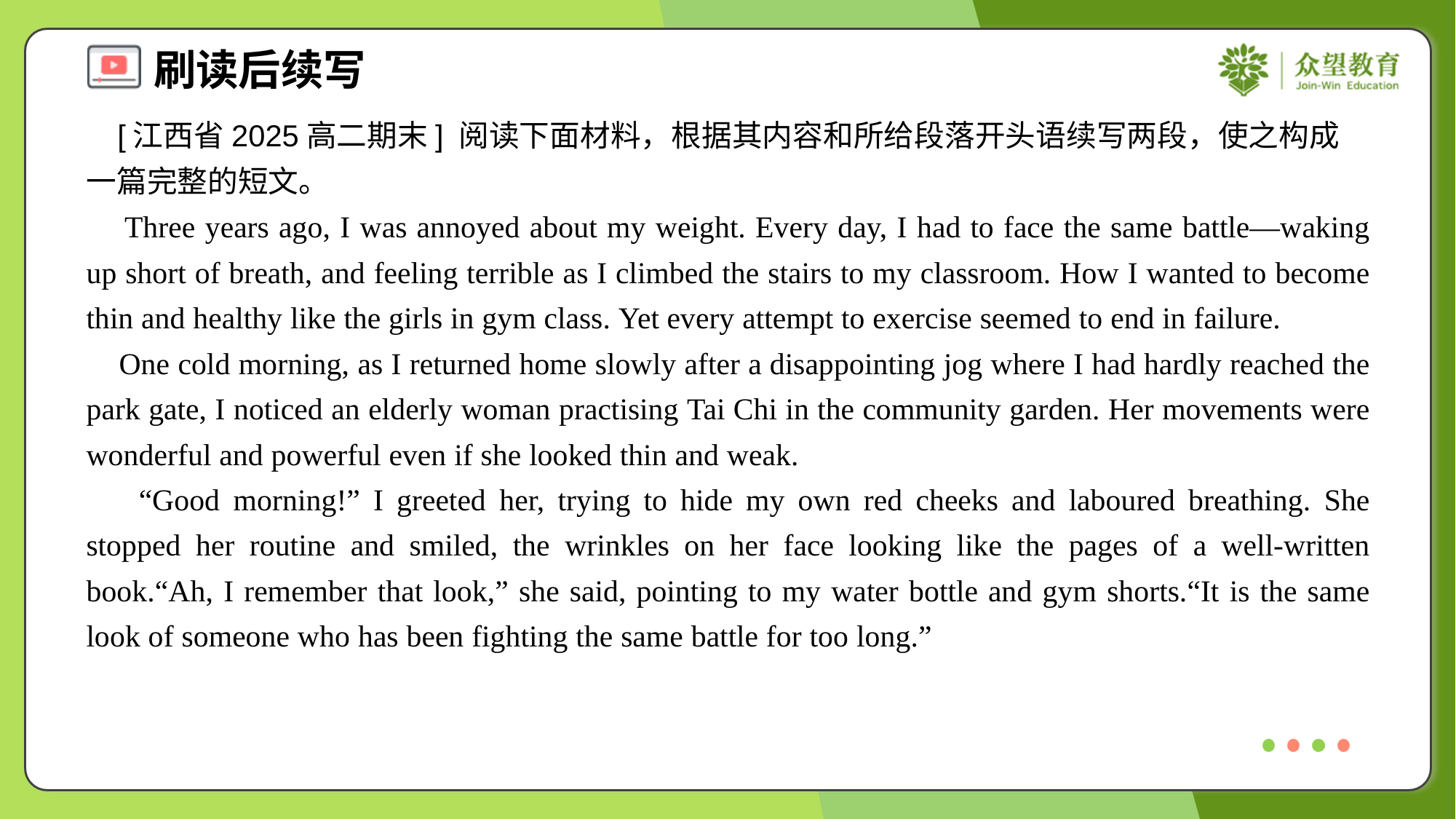

[江西省2025高二期末] 阅读下面材料，根据其内容和所给段落开头语续写两段，使之构成一篇完整的短文。
    Three years ago, I was annoyed about my weight. Every day, I had to face the same battle—waking up short of breath, and feeling terrible as I climbed the stairs to my classroom. How I wanted to become thin and healthy like the girls in gym class. Yet every attempt to exercise seemed to end in failure.
    One cold morning, as I returned home slowly after a disappointing jog where I had hardly reached the park gate, I noticed an elderly woman practising Tai Chi in the community garden. Her movements were wonderful and powerful even if she looked thin and weak.
    “Good morning!” I greeted her, trying to hide my own red cheeks and laboured breathing. She stopped her routine and smiled, the wrinkles on her face looking like the pages of a well-written book.“Ah, I remember that look,” she said, pointing to my water bottle and gym shorts.“It is the same look of someone who has been fighting the same battle for too long.”